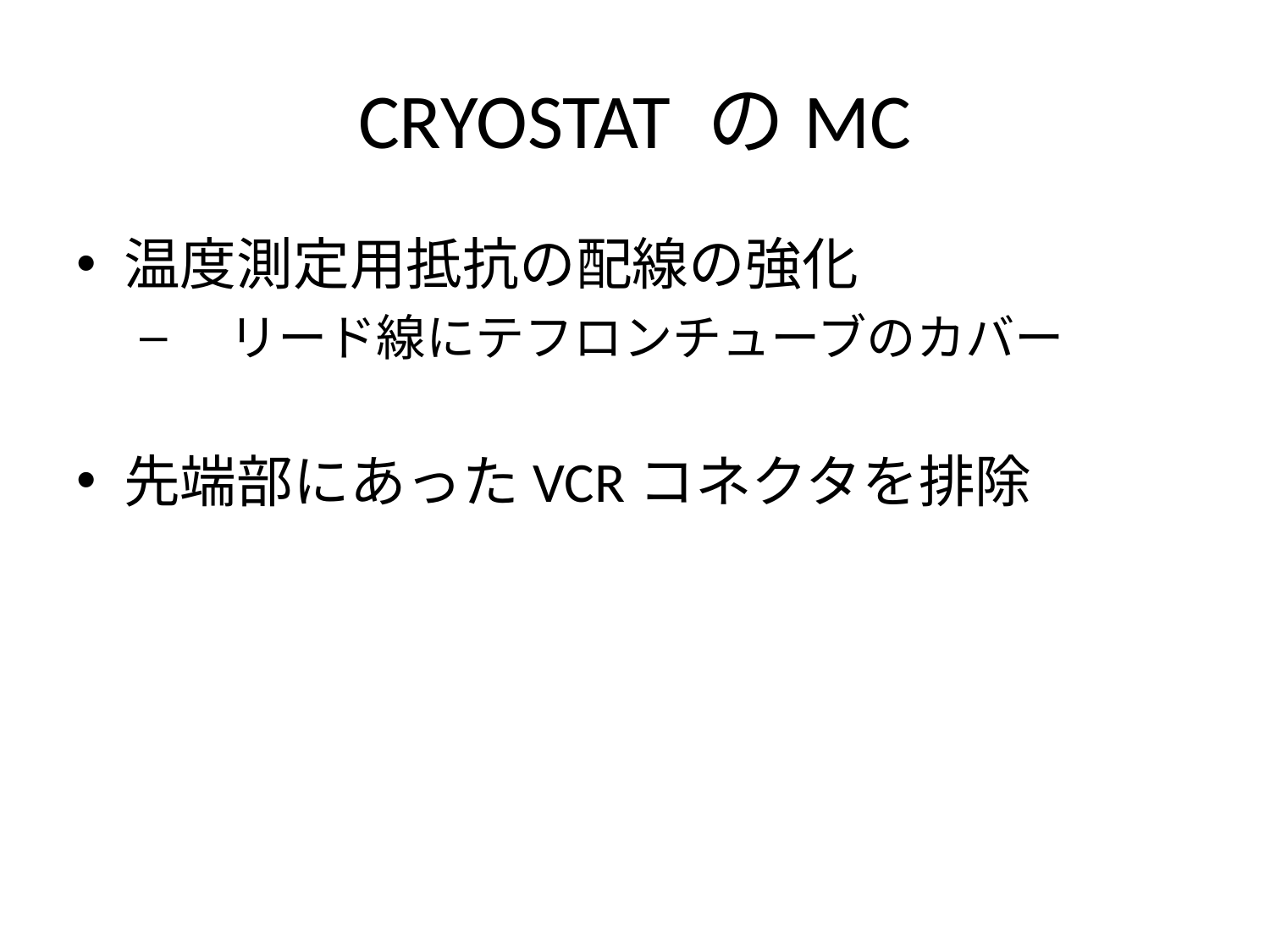

# CRYOSTAT のMC
温度測定用抵抗の配線の強化
　リード線にテフロンチューブのカバー

先端部にあったVCRコネクタを排除